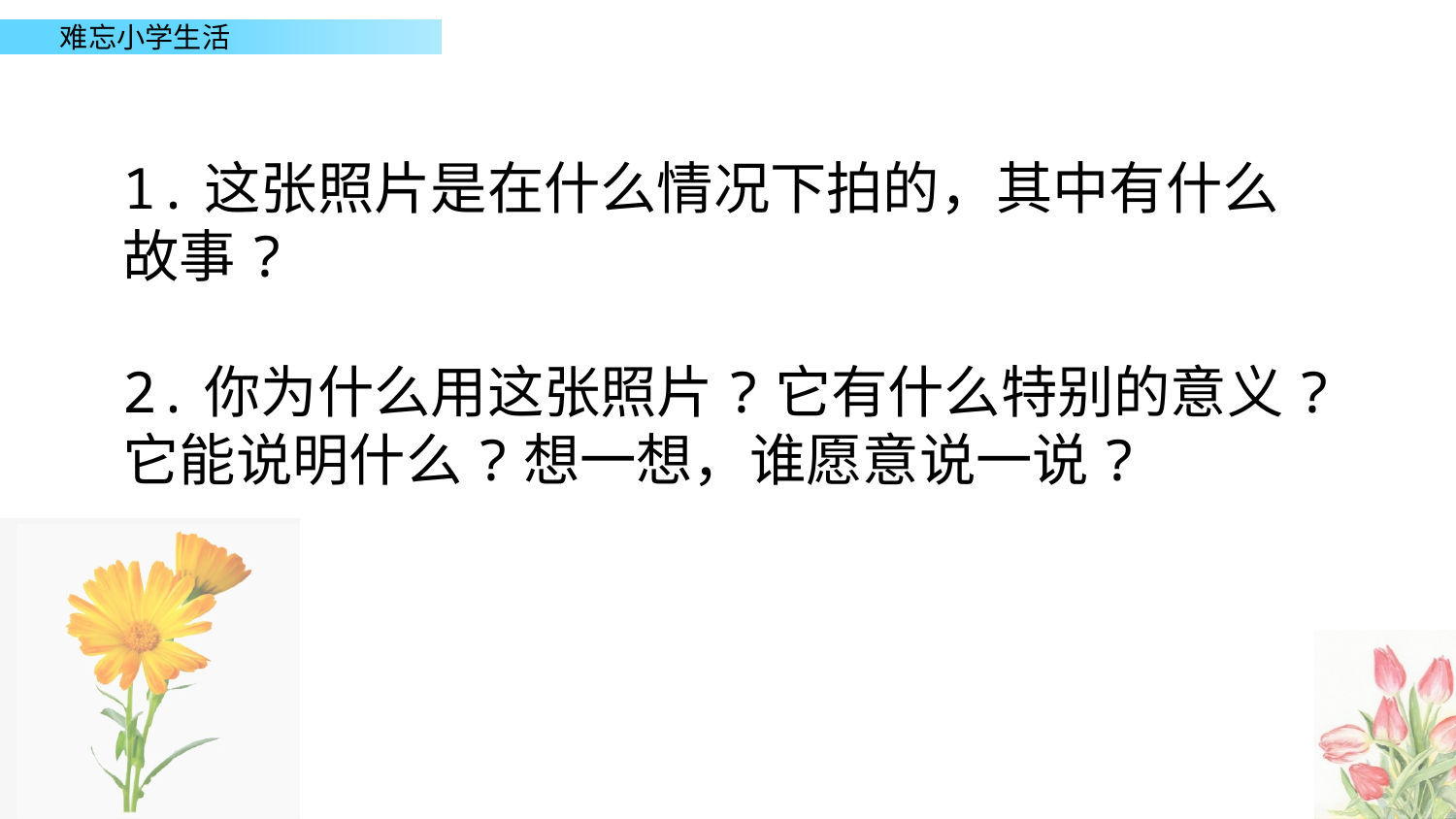

1.这张照片是在什么情况下拍的，其中有什么故事?

2.你为什么用这张照片?它有什么特别的意义?它能说明什么?想一想，谁愿意说一说?